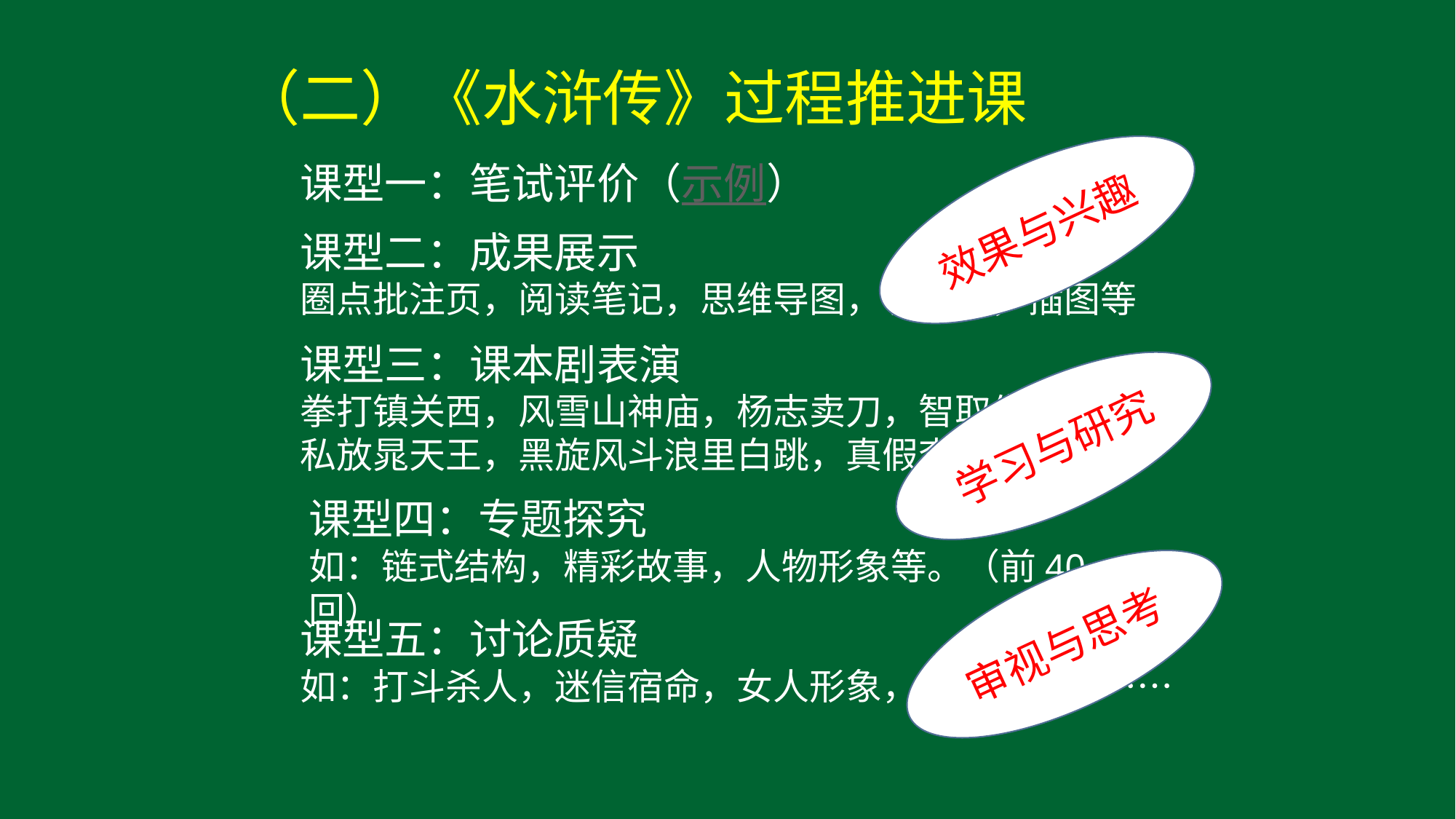

（二）《水浒传》过程推进课
课型一：笔试评价（示例）
效果与兴趣
课型二：成果展示
圈点批注页，阅读笔记，思维导图，手抄报，插图等
课型三：课本剧表演
拳打镇关西，风雪山神庙，杨志卖刀，智取生辰纲，私放晁天王，黑旋风斗浪里白跳，真假李逵……
学习与研究
课型四：专题探究
如：链式结构，精彩故事，人物形象等。（前40回）
审视与思考
课型五：讨论质疑
如：打斗杀人，迷信宿命，女人形象，英雄，谋略……